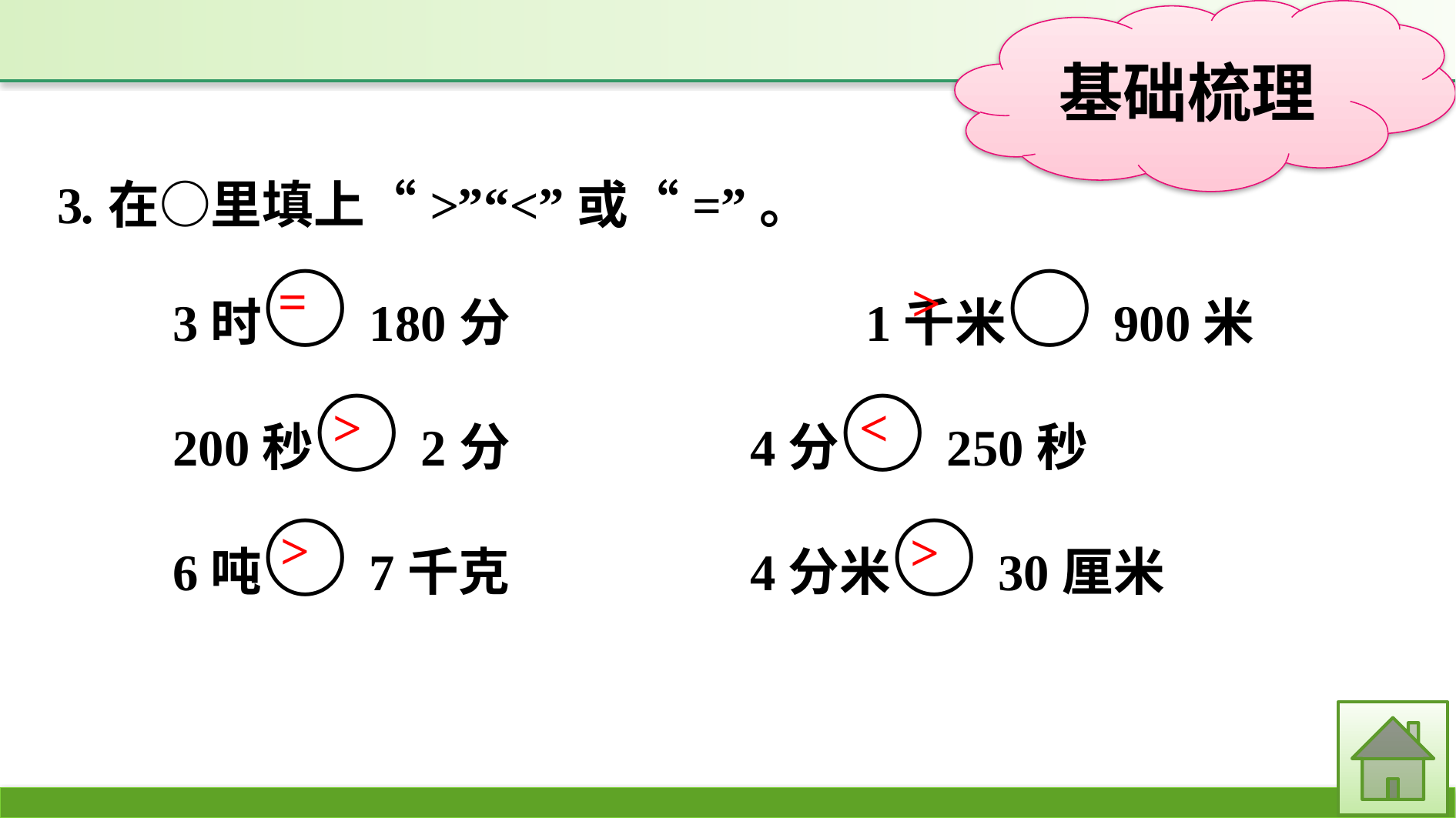

3.在○里填上“>”“<”或“=”。
3时○180分　　			1千米○900米
200秒○2分			4分○250秒
6吨○7千克			4分米○30厘米
=
>
>
<
>
>